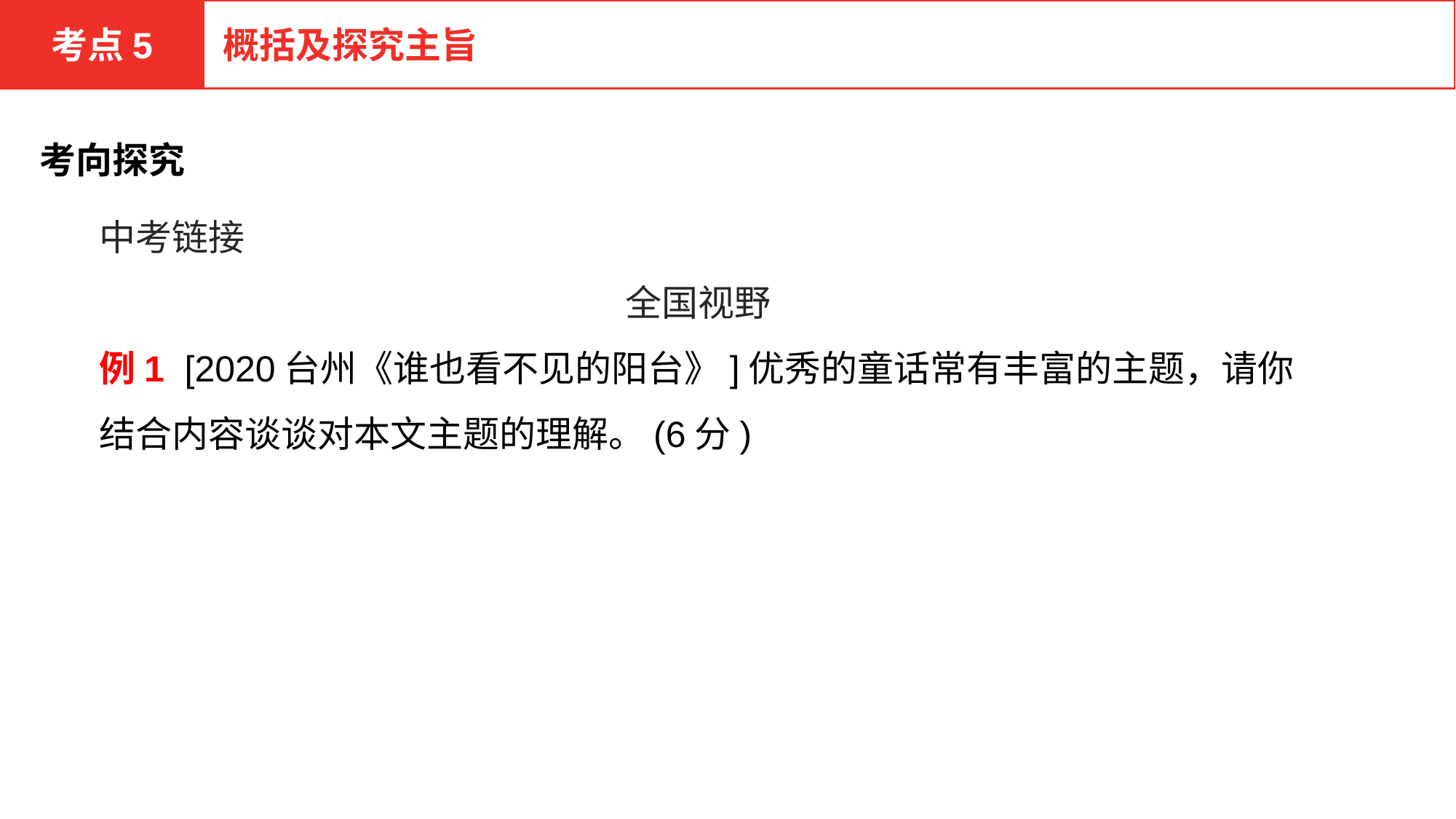

考点5
概括及探究主旨
考向探究
中考链接
全国视野
例1  [2020台州《谁也看不见的阳台》]优秀的童话常有丰富的主题，请你结合内容谈谈对本文主题的理解。(6分)